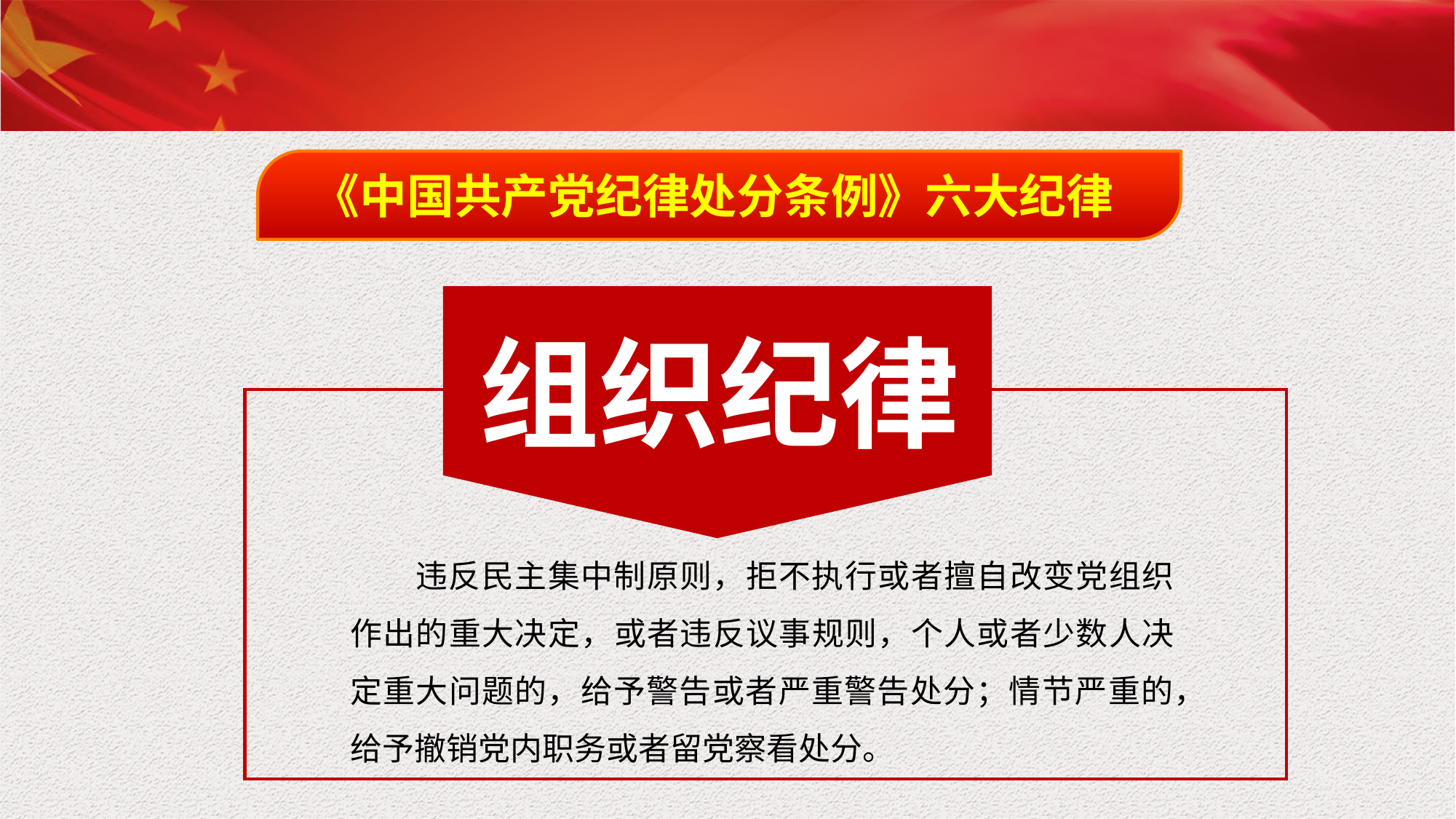

《中国共产党纪律处分条例》六大纪律
组织纪律

       违反民主集中制原则，拒不执行或者擅自改变党组织作出的重大决定，或者违反议事规则，个人或者少数人决定重大问题的，给予警告或者严重警告处分；情节严重的，给予撤销党内职务或者留党察看处分。